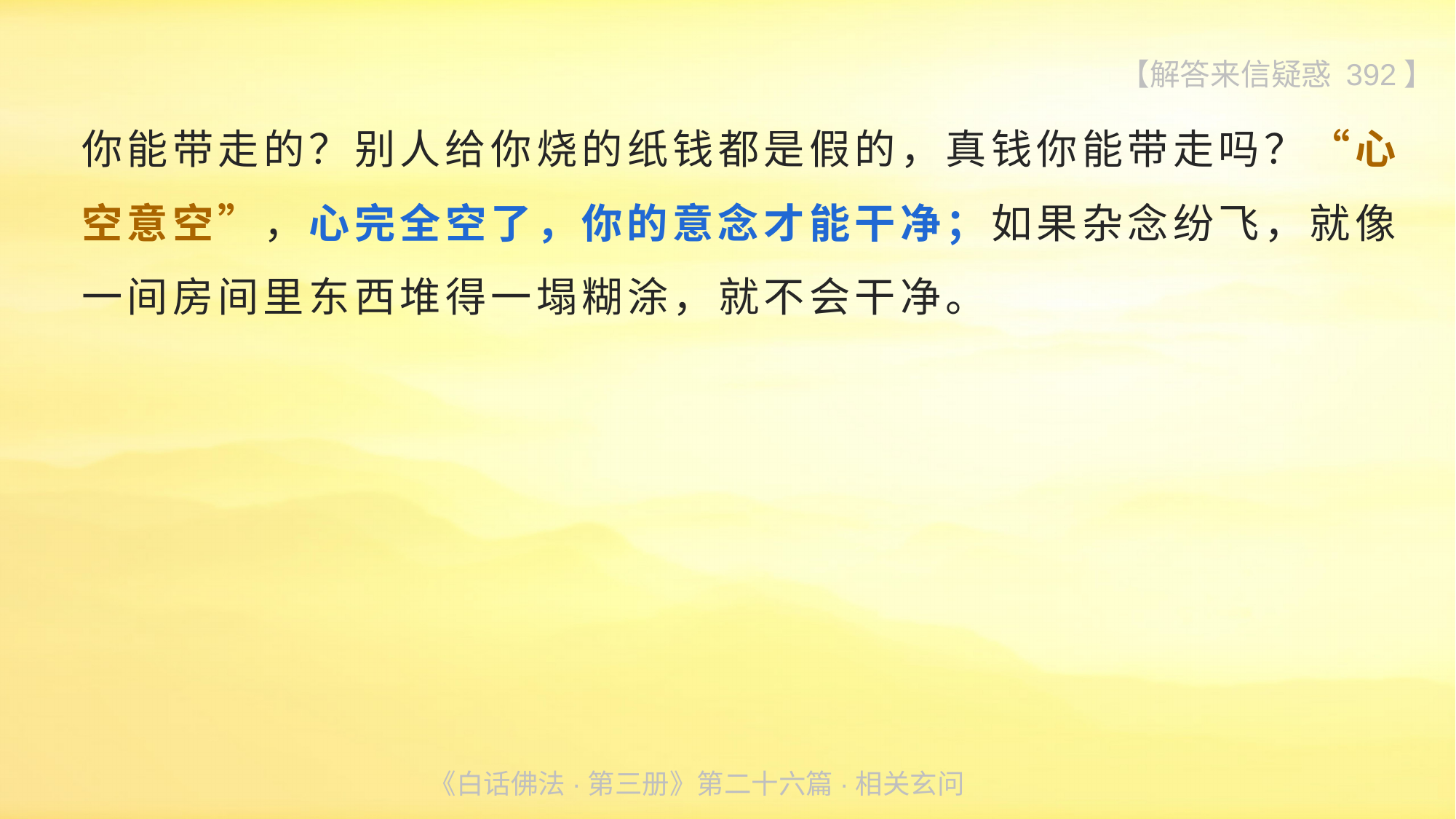

【解答来信疑惑 392】
你能带走的？别人给你烧的纸钱都是假的，真钱你能带走吗？“心空意空”，心完全空了，你的意念才能干净；如果杂念纷飞，就像一间房间里东西堆得一塌糊涂，就不会干净。
《白话佛法·第三册》第二十六篇·相关玄问